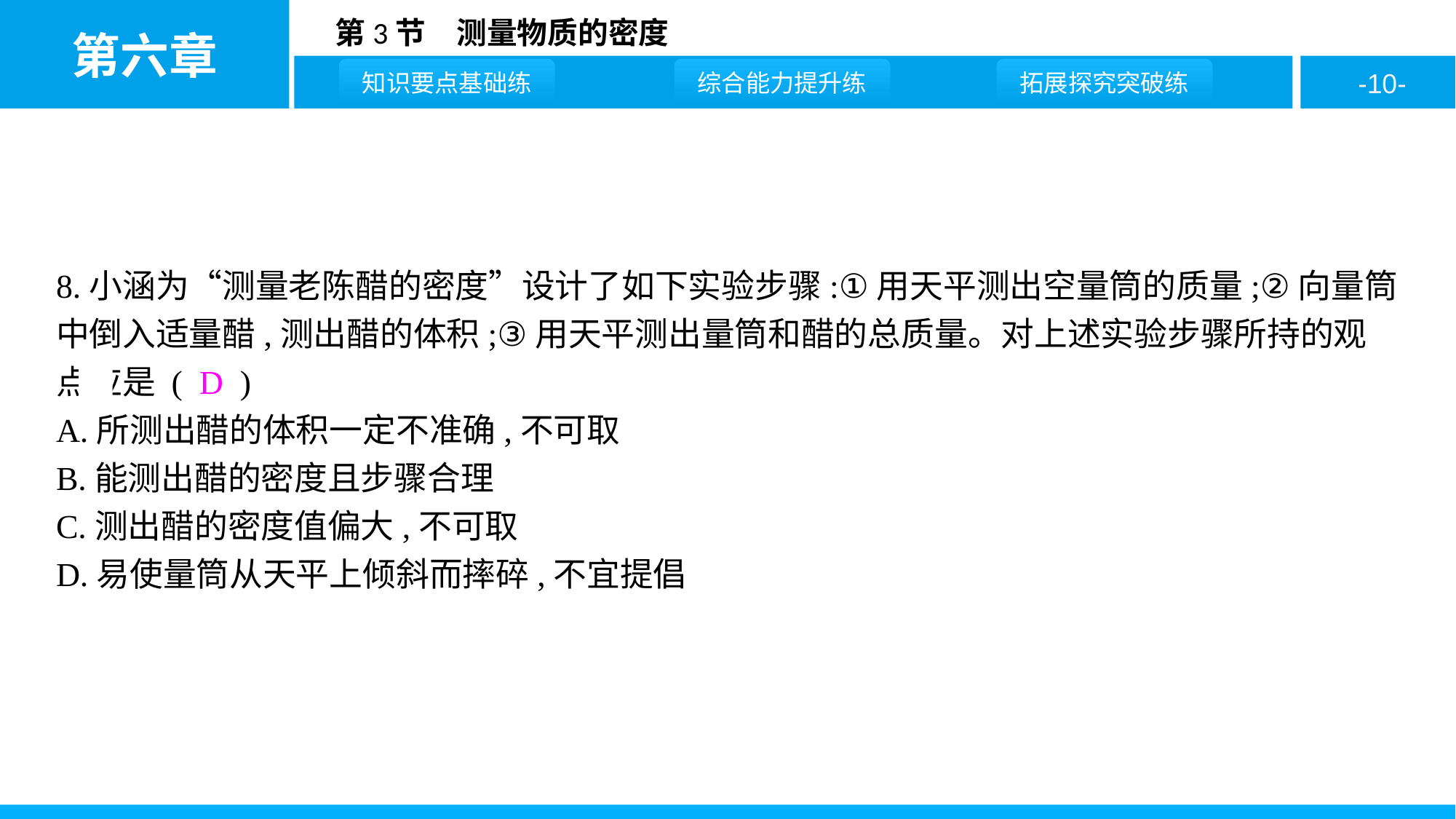

8.小涵为“测量老陈醋的密度”设计了如下实验步骤:①用天平测出空量筒的质量;②向量筒中倒入适量醋,测出醋的体积;③用天平测出量筒和醋的总质量。对上述实验步骤所持的观点应是 (  D  )
A.所测出醋的体积一定不准确,不可取
B.能测出醋的密度且步骤合理
C.测出醋的密度值偏大,不可取
D.易使量筒从天平上倾斜而摔碎,不宜提倡